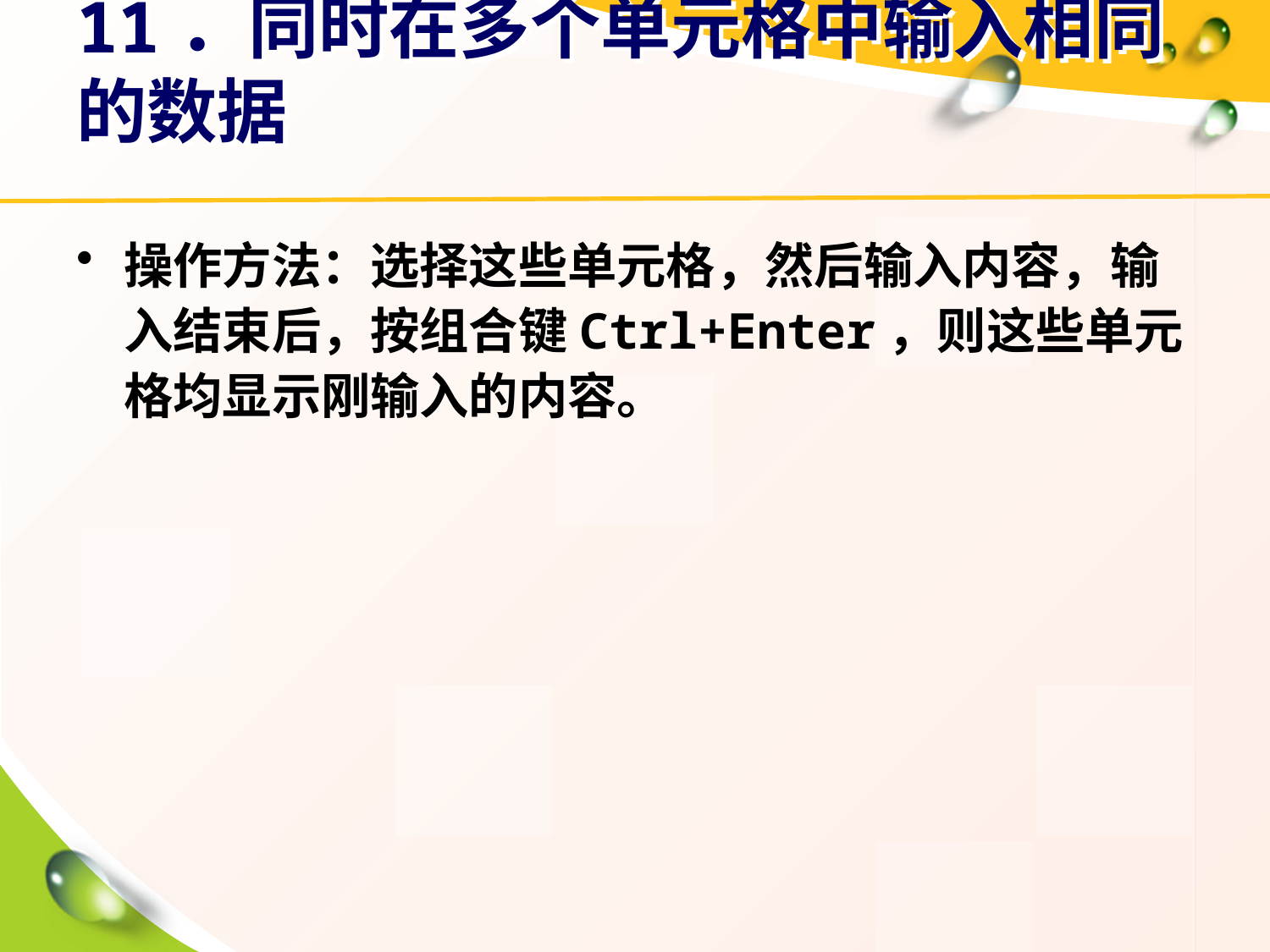

# 11．同时在多个单元格中输入相同的数据
操作方法：选择这些单元格，然后输入内容，输入结束后，按组合键Ctrl+Enter，则这些单元格均显示刚输入的内容。